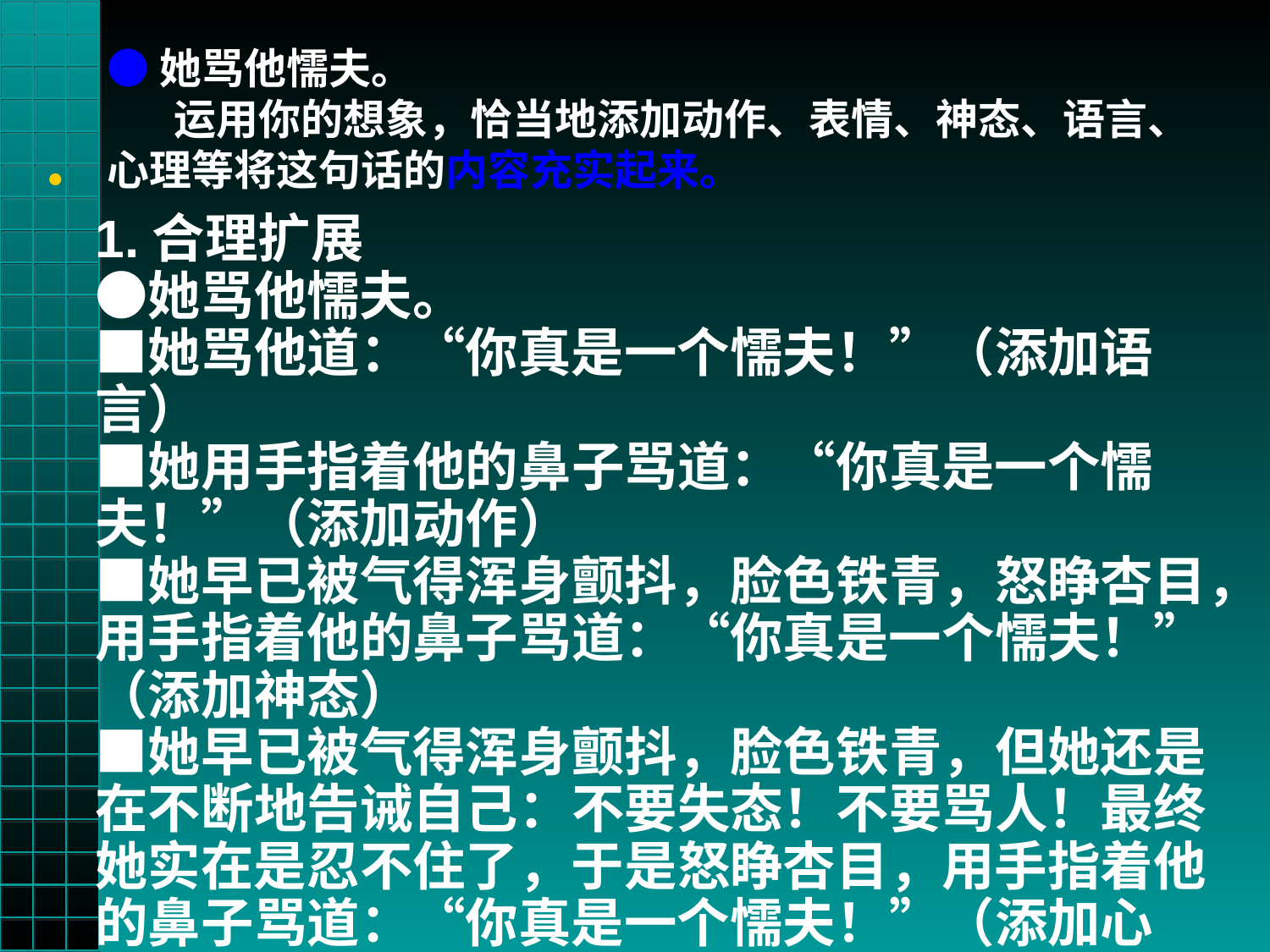

●她骂他懦夫。
       运用你的想象，恰当地添加动作、表情、神态、语言、心理等将这句话的内容充实起来。
1.合理扩展
●她骂他懦夫。
■她骂他道：“你真是一个懦夫！”（添加语言）
■她用手指着他的鼻子骂道：“你真是一个懦夫！”（添加动作）
■她早已被气得浑身颤抖，脸色铁青，怒睁杏目，用手指着他的鼻子骂道：“你真是一个懦夫！”（添加神态）
■她早已被气得浑身颤抖，脸色铁青，但她还是在不断地告诫自己：不要失态！不要骂人！最终她实在是忍不住了，于是怒睁杏目，用手指着他的鼻子骂道：“你真是一个懦夫！”（添加心理）